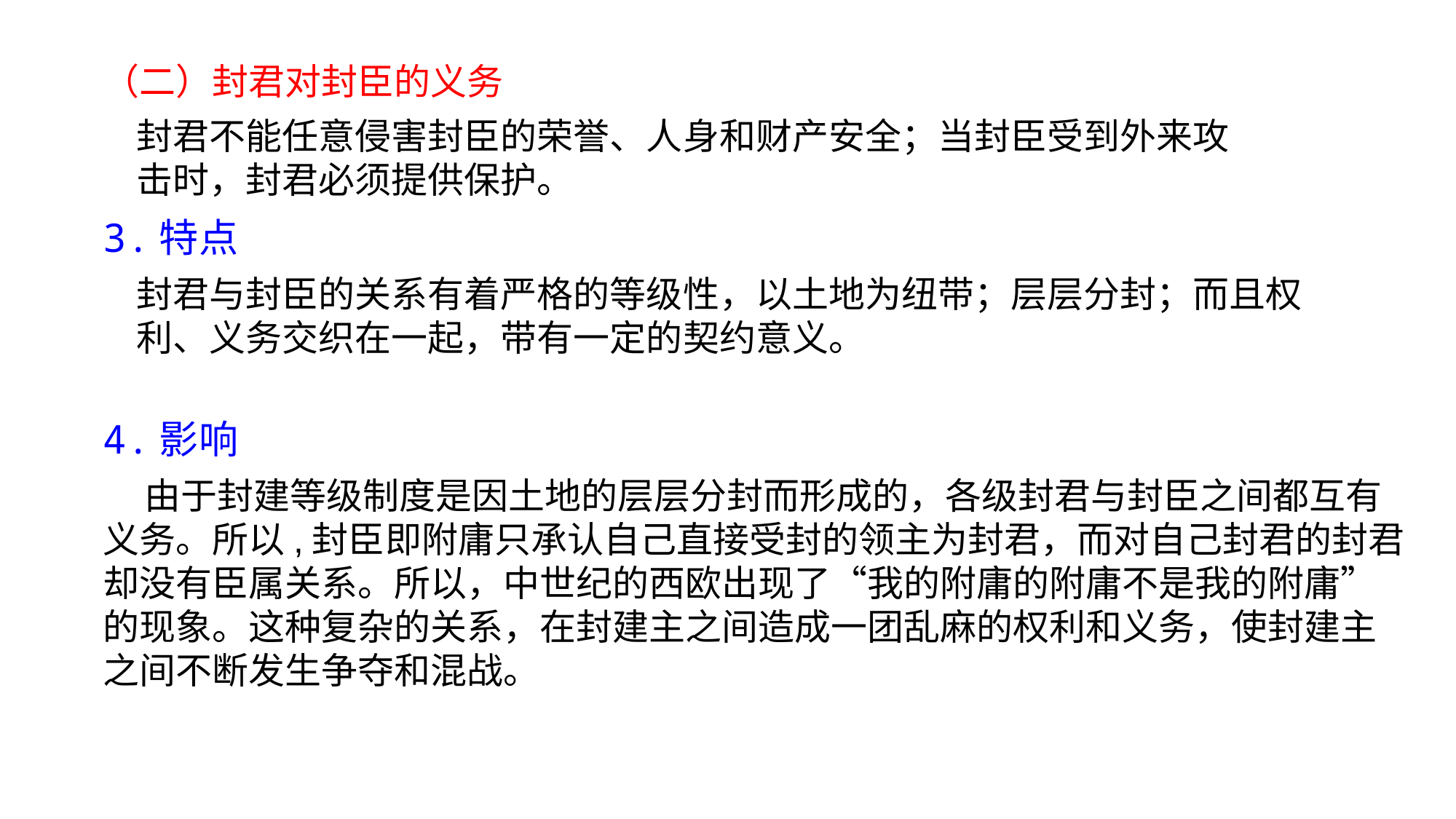

（二）封君对封臣的义务
封君不能任意侵害封臣的荣誉、人身和财产安全；当封臣受到外来攻击时，封君必须提供保护。
3.特点
封君与封臣的关系有着严格的等级性，以土地为纽带；层层分封；而且权利、义务交织在一起，带有一定的契约意义。
4.影响
    由于封建等级制度是因土地的层层分封而形成的，各级封君与封臣之间都互有义务。所以,封臣即附庸只承认自己直接受封的领主为封君，而对自己封君的封君却没有臣属关系。所以，中世纪的西欧出现了“我的附庸的附庸不是我的附庸”的现象。这种复杂的关系，在封建主之间造成一团乱麻的权利和义务，使封建主之间不断发生争夺和混战。